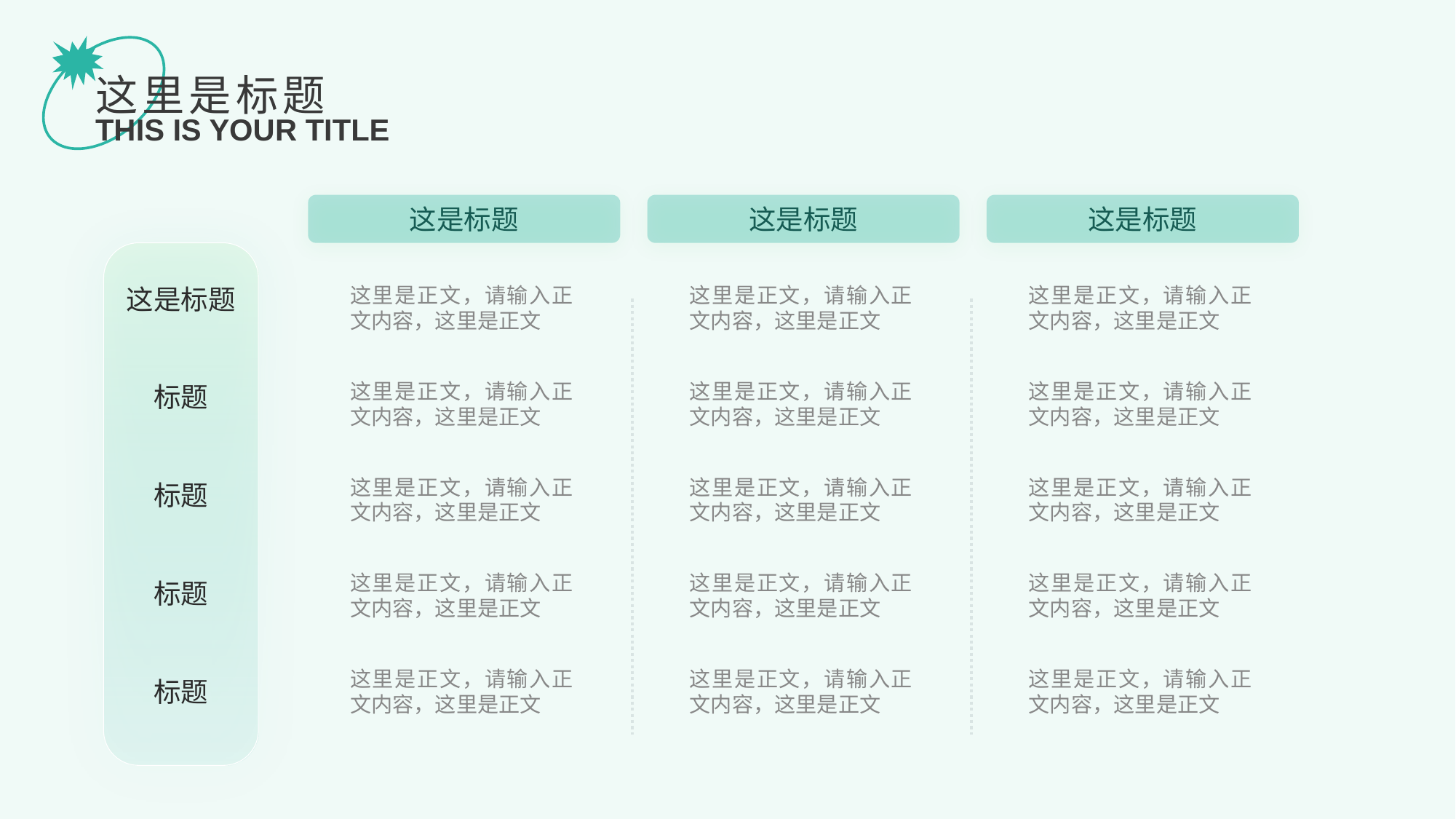

这里是标题
THIS IS YOUR TITLE

这是标题
这是标题
这是标题

这是标题
这里是正文，请输入正文内容，这里是正文
这里是正文，请输入正文内容，这里是正文
这里是正文，请输入正文内容，这里是正文
这里是正文，请输入正文内容，这里是正文
这里是正文，请输入正文内容，这里是正文
这里是正文，请输入正文内容，这里是正文
标题
这里是正文，请输入正文内容，这里是正文
这里是正文，请输入正文内容，这里是正文
这里是正文，请输入正文内容，这里是正文
标题
这里是正文，请输入正文内容，这里是正文
这里是正文，请输入正文内容，这里是正文
这里是正文，请输入正文内容，这里是正文
标题
这里是正文，请输入正文内容，这里是正文
这里是正文，请输入正文内容，这里是正文
这里是正文，请输入正文内容，这里是正文
标题